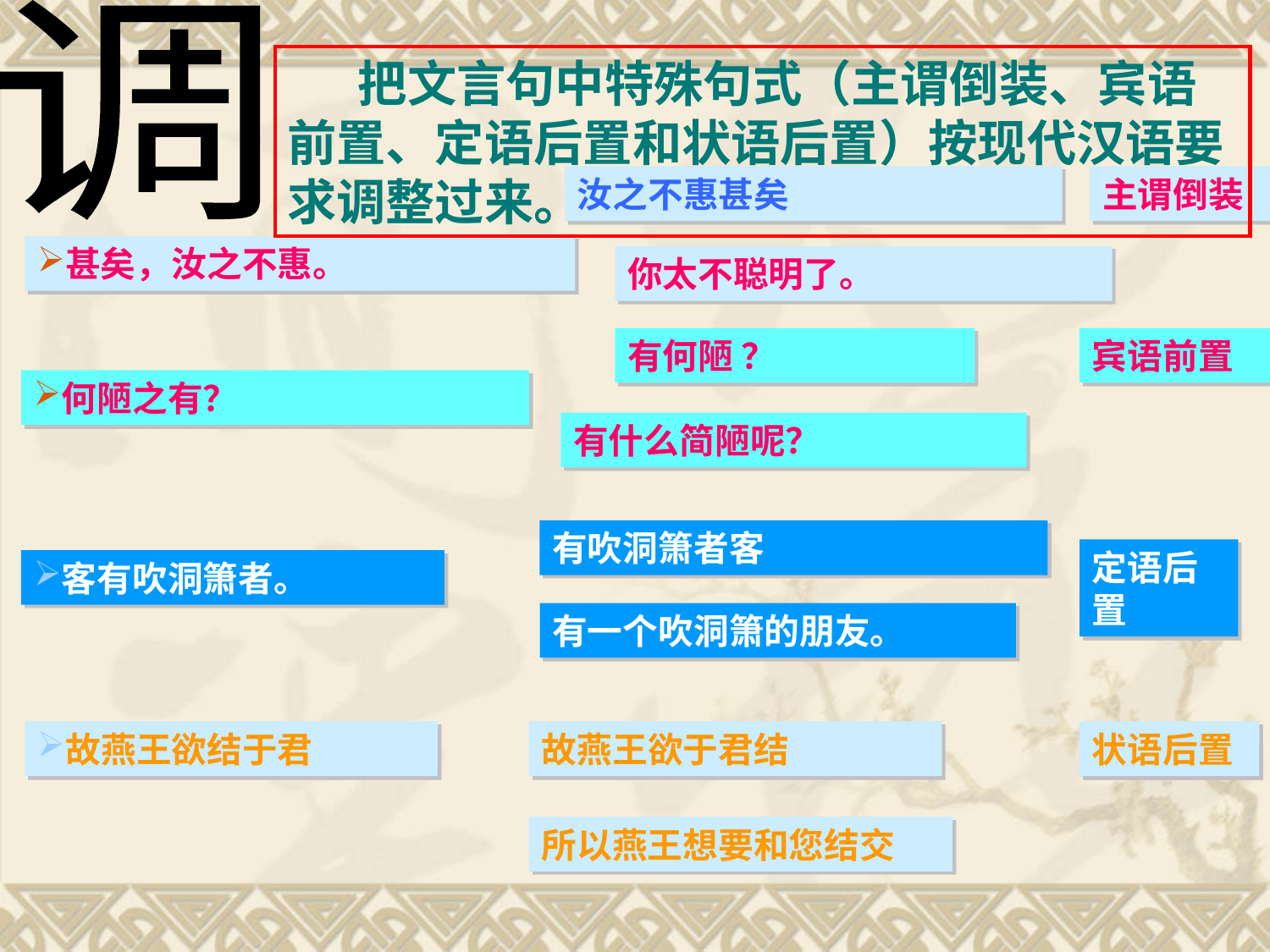

调
　　把文言句中特殊句式（主谓倒装、宾语前置、定语后置和状语后置）按现代汉语要求调整过来。

汝之不惠甚矣
主谓倒装
甚矣，汝之不惠。
你太不聪明了。
有何陋 ？
宾语前置
何陋之有？
有什么简陋呢？
有吹洞箫者客
定语后置
客有吹洞箫者。
有一个吹洞箫的朋友。
故燕王欲结于君
故燕王欲于君结
状语后置
所以燕王想要和您结交